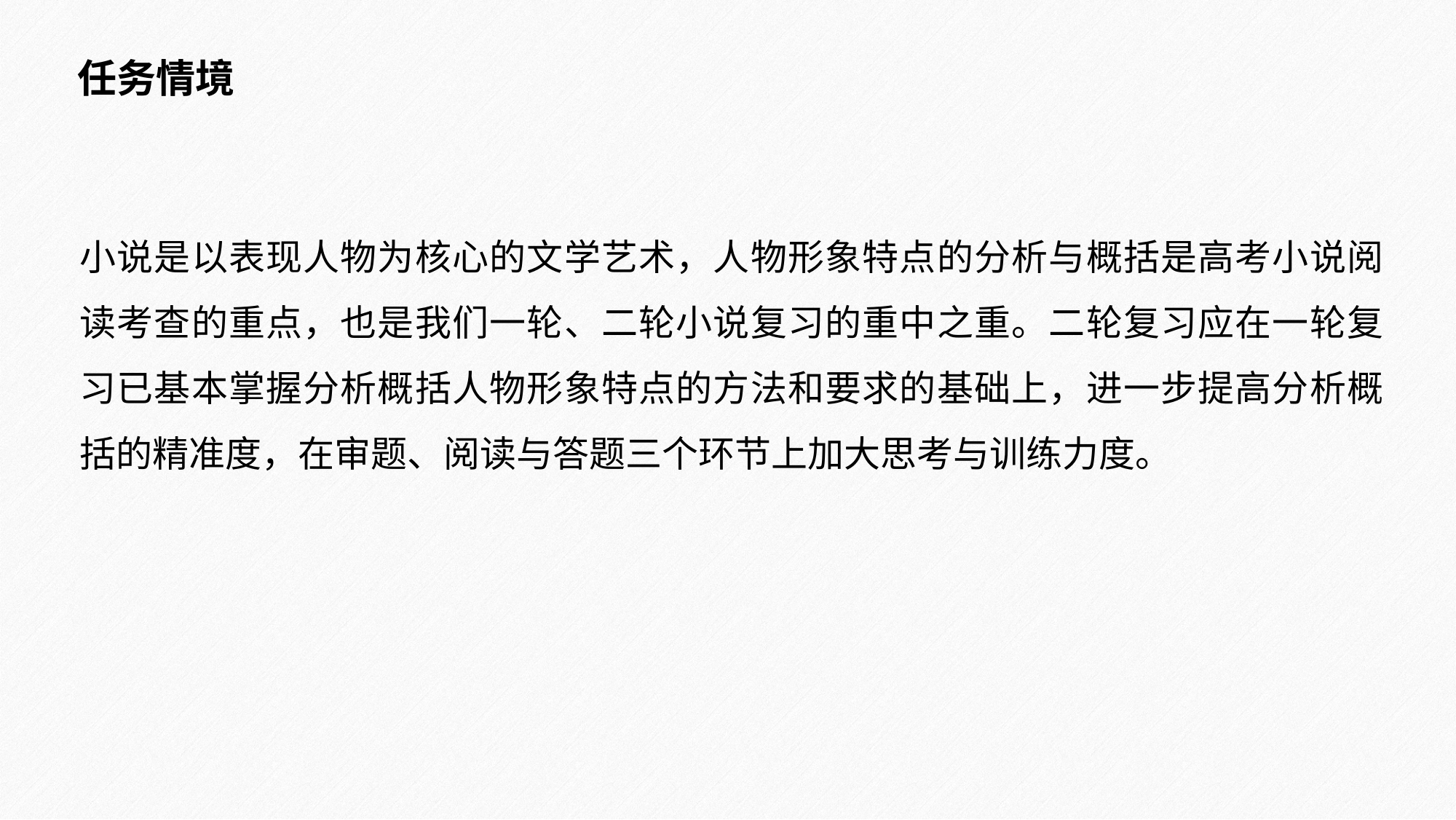

任务情境
小说是以表现人物为核心的文学艺术，人物形象特点的分析与概括是高考小说阅读考查的重点，也是我们一轮、二轮小说复习的重中之重。二轮复习应在一轮复习已基本掌握分析概括人物形象特点的方法和要求的基础上，进一步提高分析概括的精准度，在审题、阅读与答题三个环节上加大思考与训练力度。